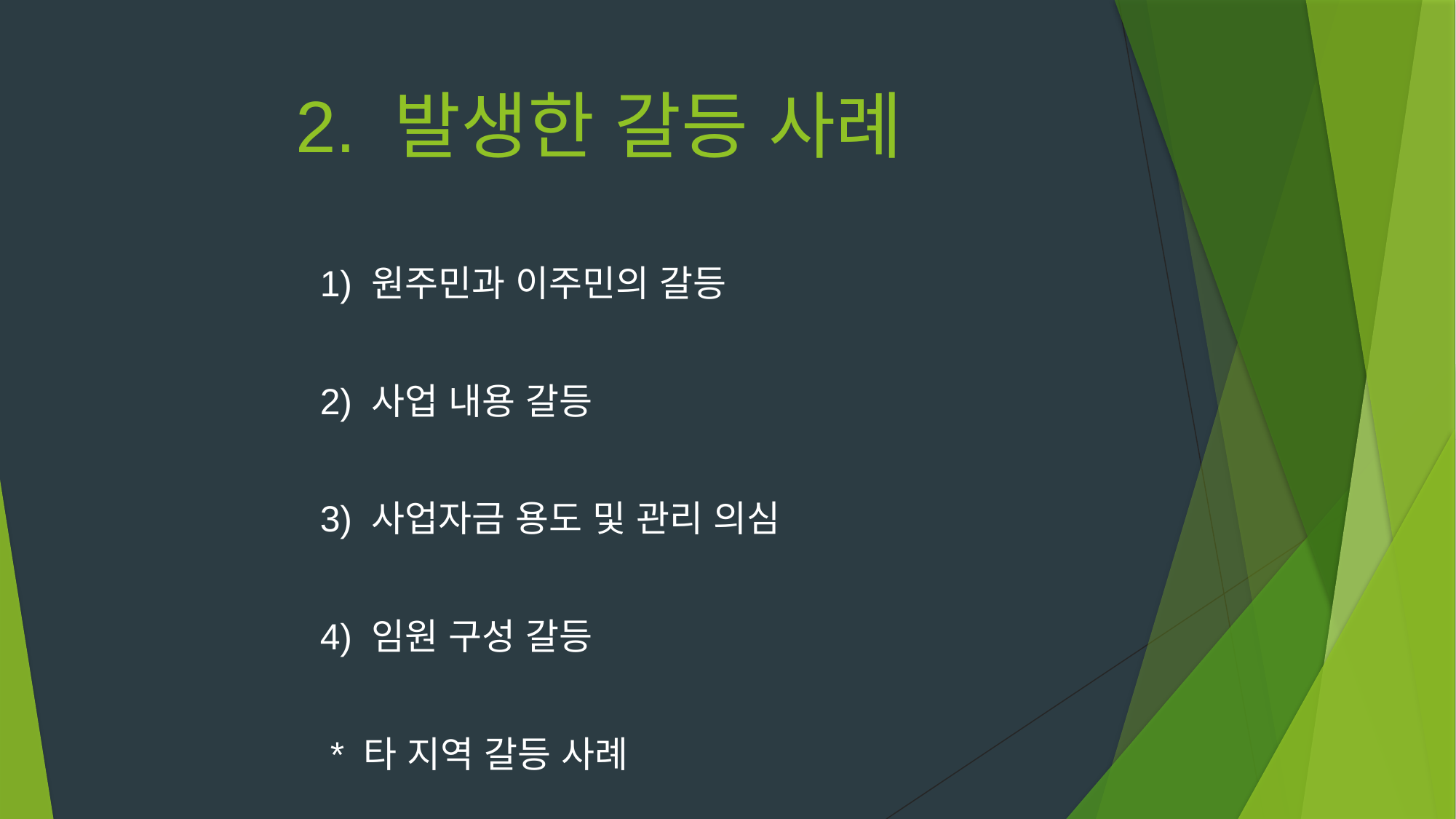

# 2. 발생한 갈등 사례
1) 원주민과 이주민의 갈등

2) 사업 내용 갈등

3) 사업자금 용도 및 관리 의심

4) 임원 구성 갈등

 * 타 지역 갈등 사례